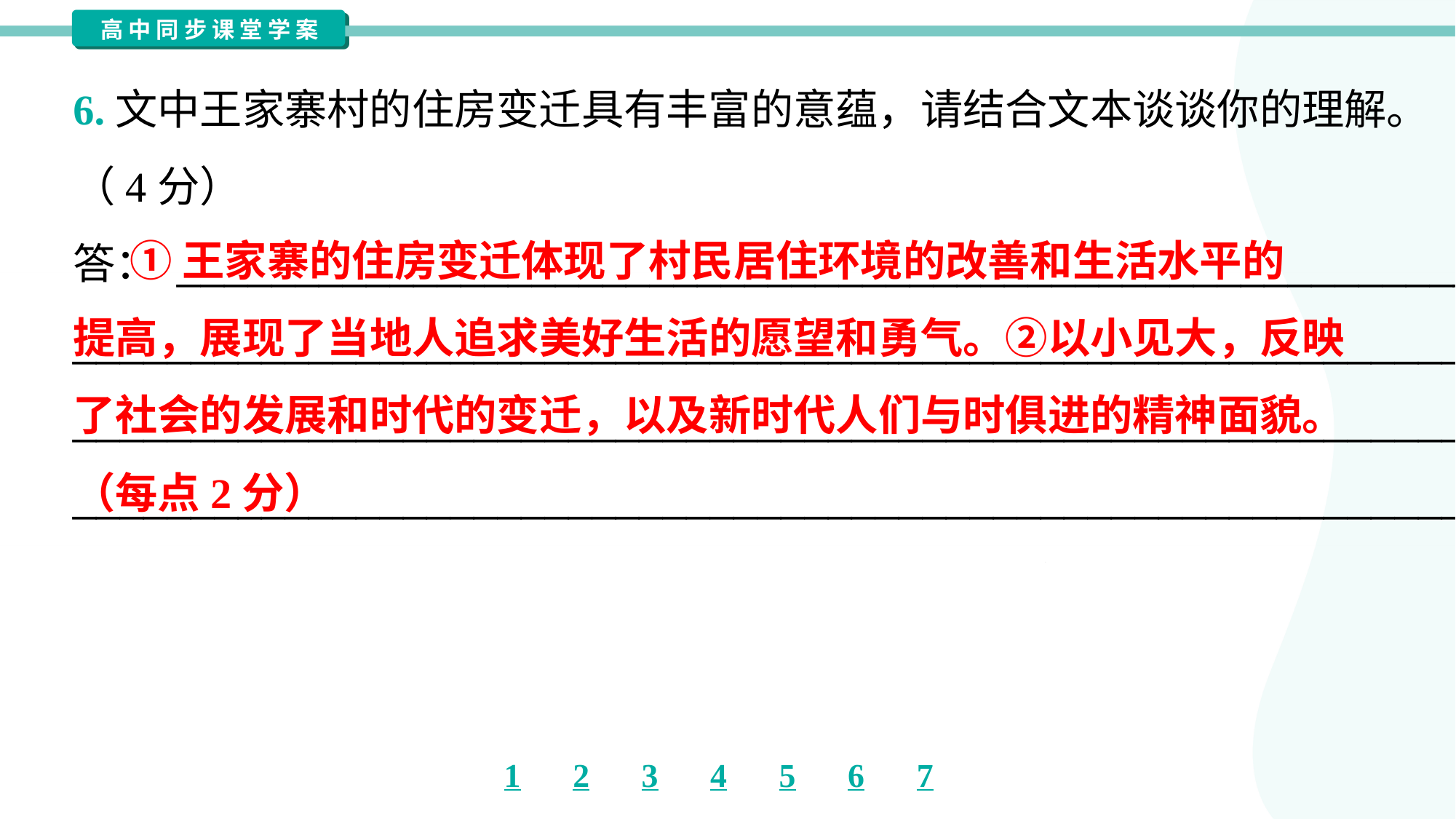

6.文中王家寨村的住房变迁具有丰富的意蕴，请结合文本谈谈你的理解。
（4分）
答： ________________________________________________________
_____________________________________________________________
_____________________________________________________________
_____________________________________________________________
      ①王家寨的住房变迁体现了村民居住环境的改善和生活水平的
提高，展现了当地人追求美好生活的愿望和勇气。②以小见大，反映
了社会的发展和时代的变迁，以及新时代人们与时俱进的精神面貌。
（每点2分）